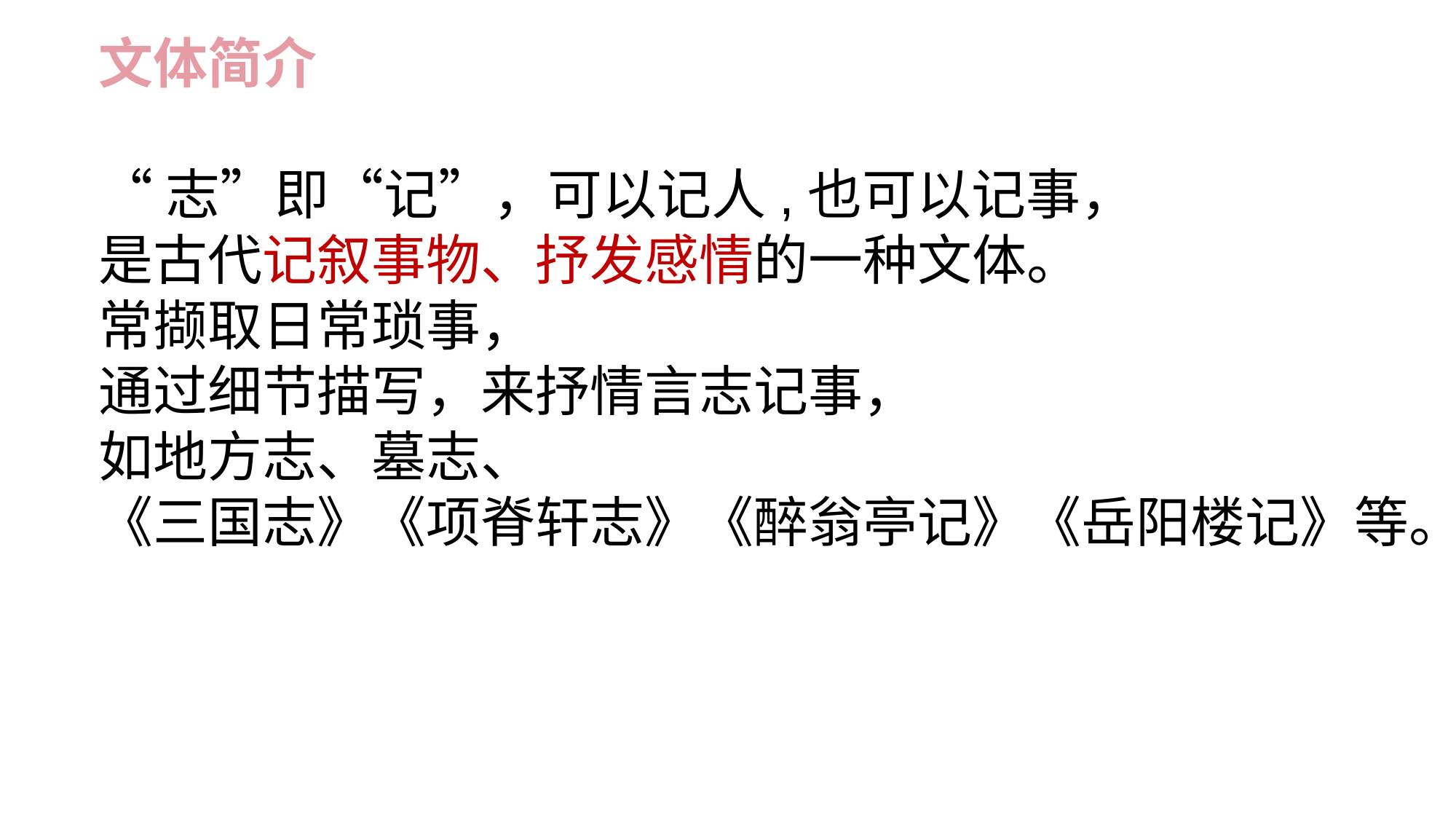

文体简介

“志”即“记”，可以记人,也可以记事，
是古代记叙事物、抒发感情的一种文体。
常撷取日常琐事，
通过细节描写，来抒情言志记事，
如地方志、墓志、
《三国志》《项脊轩志》《醉翁亭记》《岳阳楼记》等。